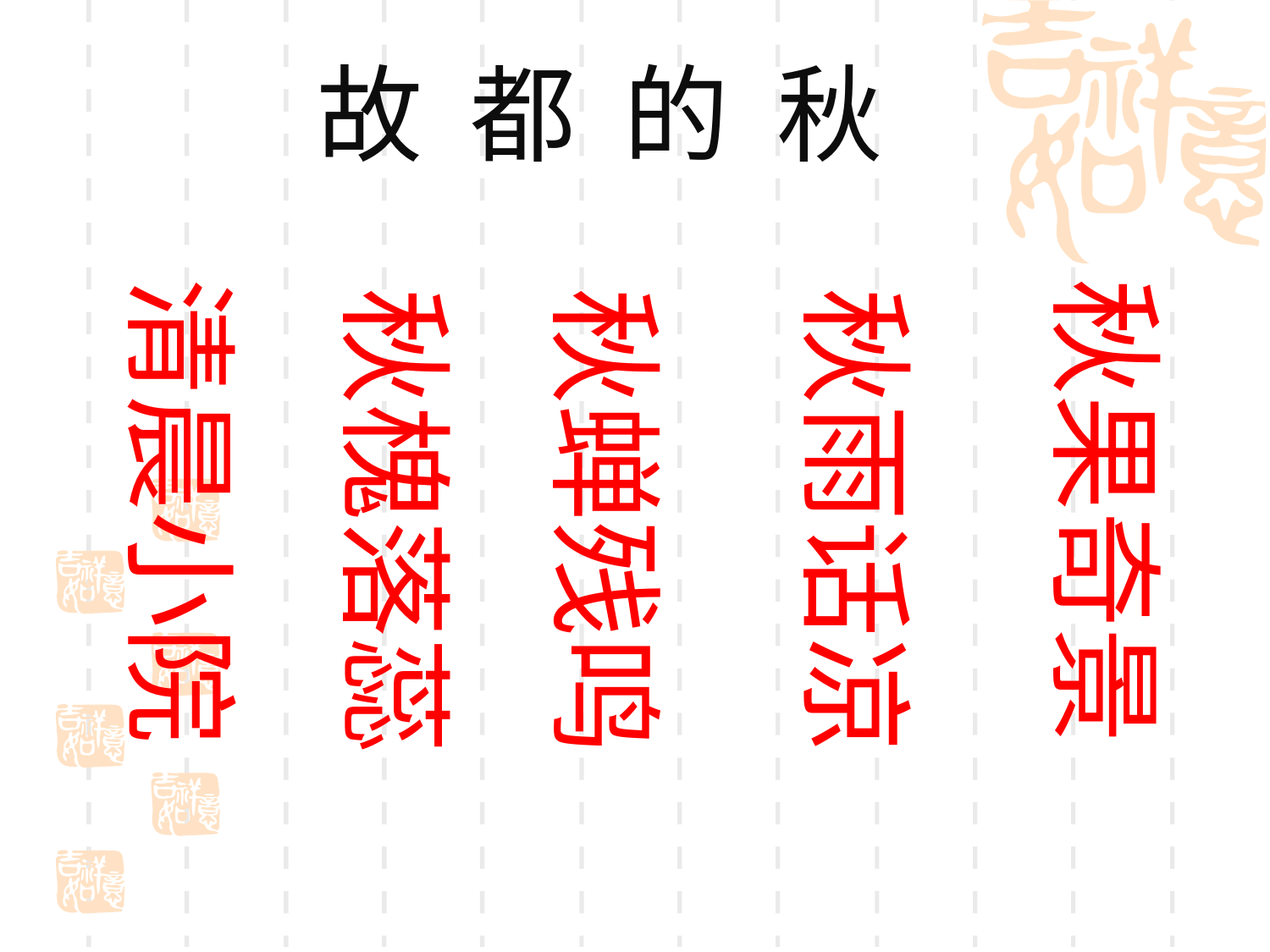

故  都  的  秋
清晨小院
秋果奇景
秋槐落蕊
秋蝉残鸣
秋雨话凉